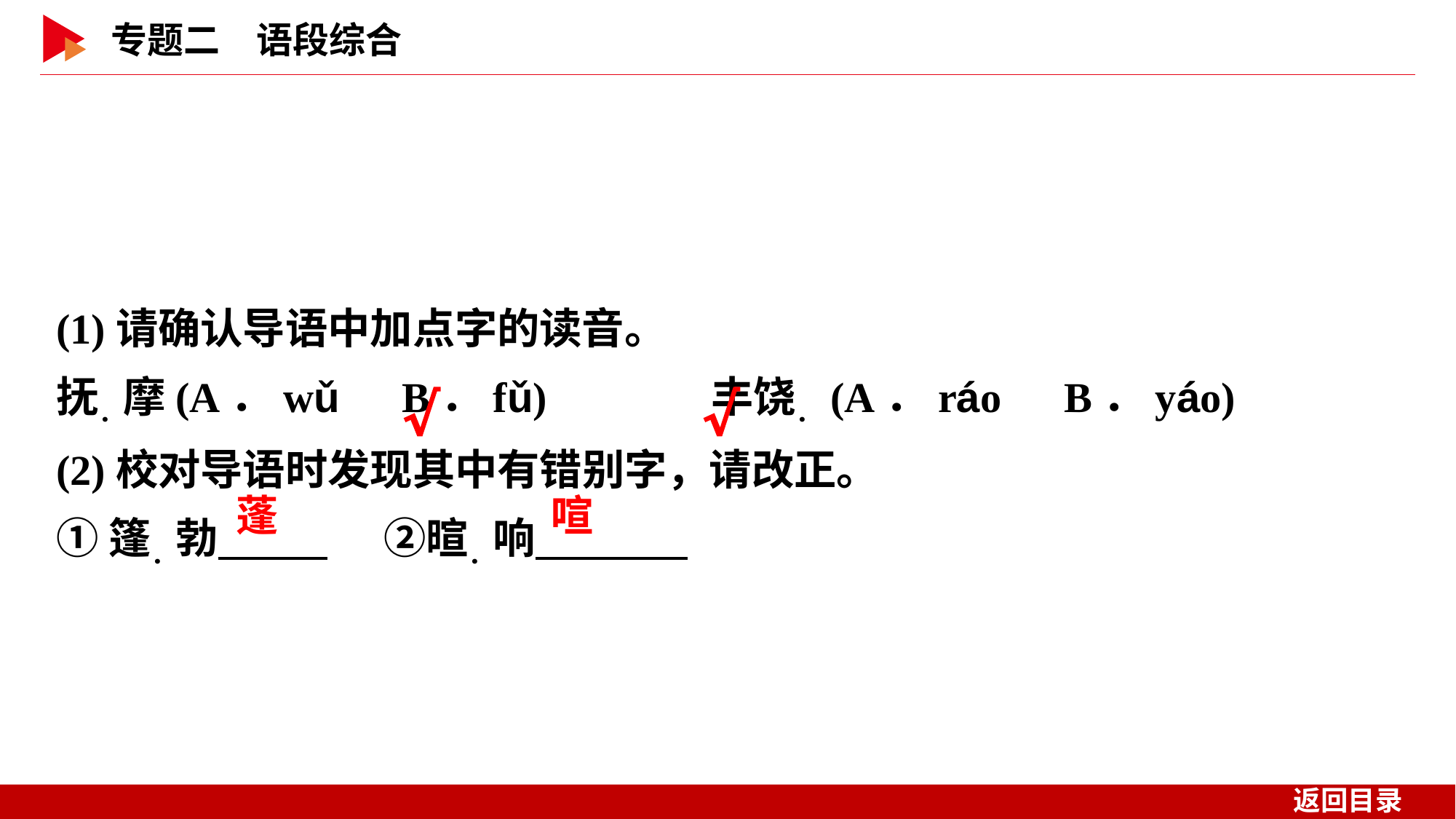

(1)请确认导语中加点字的读音。
抚．摩(A．wǔ　B．fǔ) 		丰饶．(A．ráo　B．yáo)
(2)校对导语时发现其中有错别字，请改正。
①篷．勃　       	②暄．响
√
√
  蓬
喧